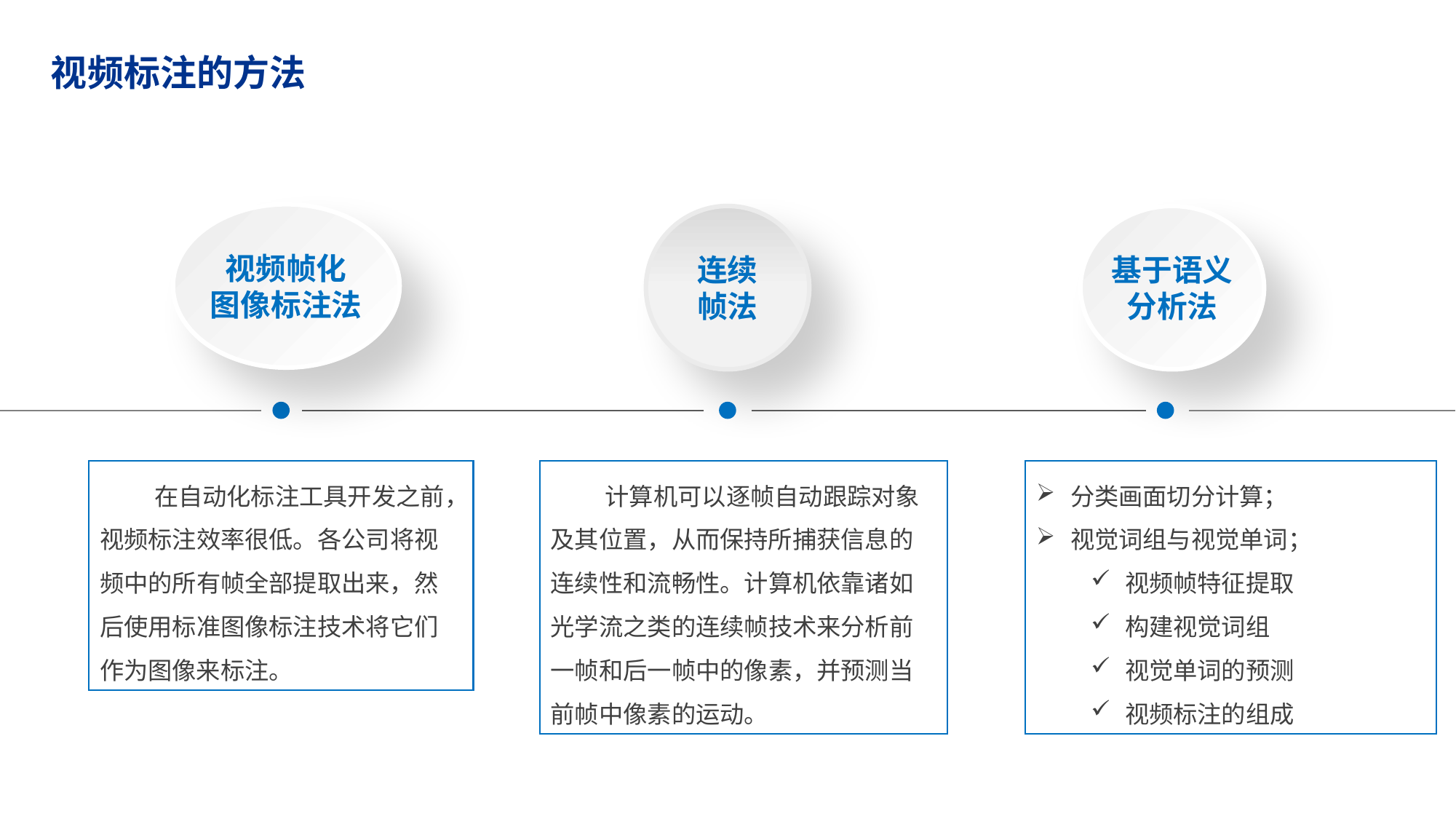

视频标注的方法
视频帧化
图像标注法
连续
帧法
基于语义分析法

分类画面切分计算；
视觉词组与视觉单词；
视频帧特征提取
构建视觉词组
视觉单词的预测
视频标注的组成
在自动化标注工具开发之前，视频标注效率很低。各公司将视频中的所有帧全部提取出来，然后使用标准图像标注技术将它们作为图像来标注。
计算机可以逐帧自动跟踪对象及其位置，从而保持所捕获信息的连续性和流畅性。计算机依靠诸如光学流之类的连续帧技术来分析前一帧和后一帧中的像素，并预测当前帧中像素的运动。